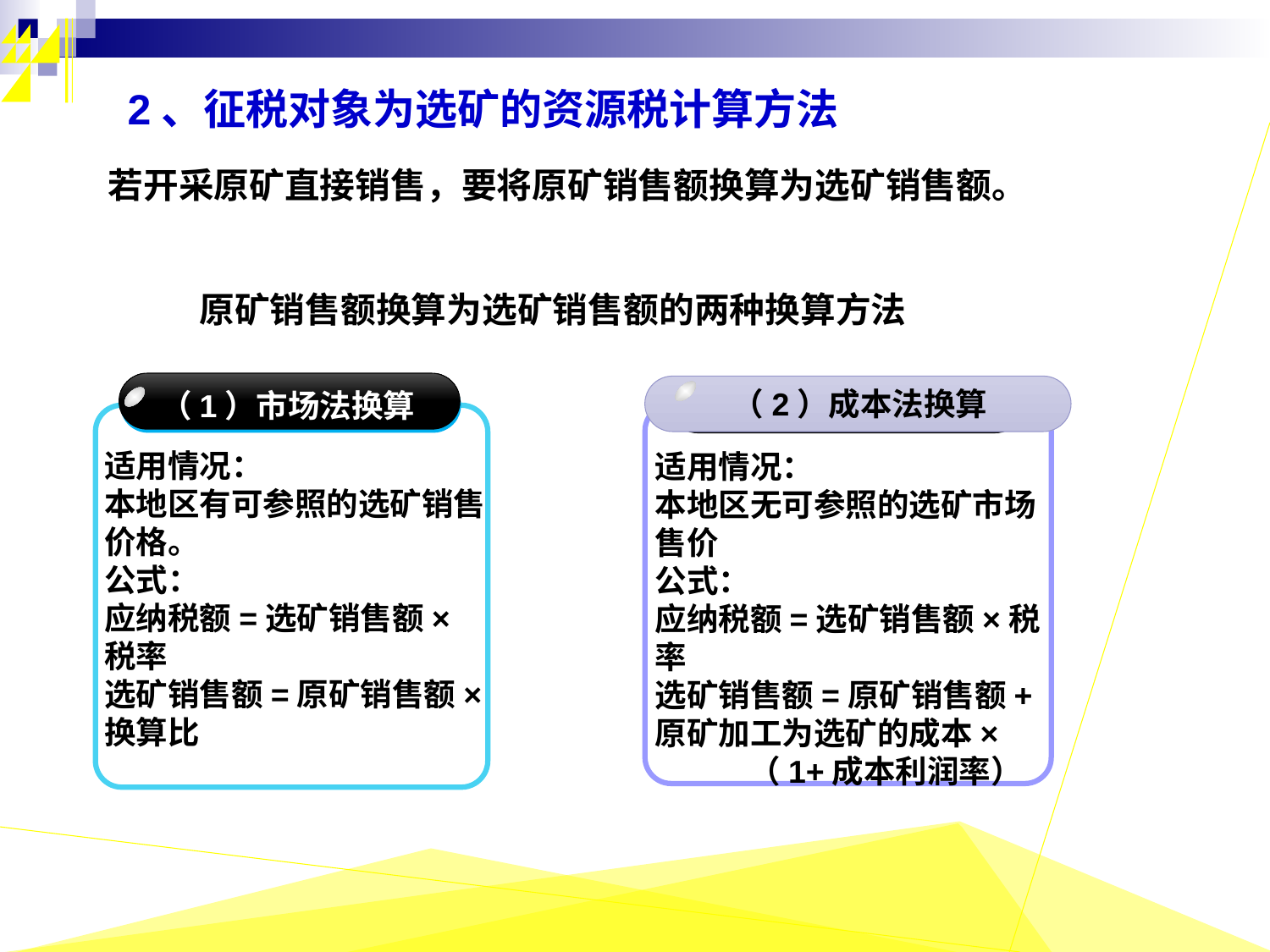

2、征税对象为选矿的资源税计算方法
若开采原矿直接销售，要将原矿销售额换算为选矿销售额。
   原矿销售额换算为选矿销售额的两种换算方法

（1）市场法换算

适用情况：
本地区有可参照的选矿销售价格。
公式：
应纳税额=选矿销售额×税率
选矿销售额=原矿销售额×换算比

（2）成本法换算

适用情况：
本地区无可参照的选矿市场售价
公式：
应纳税额=选矿销售额×税率
选矿销售额=原矿销售额+
原矿加工为选矿的成本×
            （1+成本利润率）